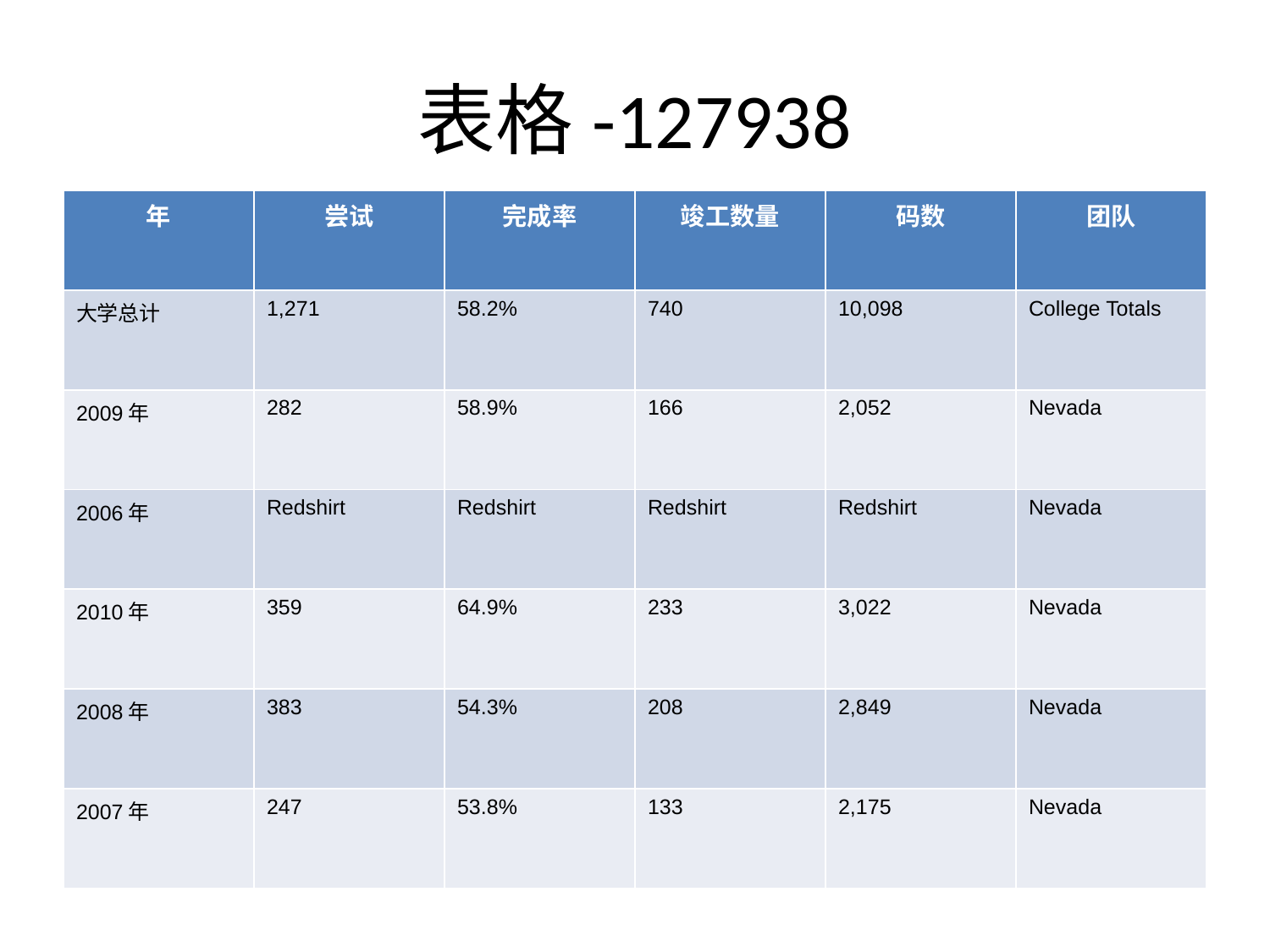

# 表格-127938
| 年 | 尝试 | 完成率 | 竣工数量 | 码数 | 团队 |
| --- | --- | --- | --- | --- | --- |
| 大学总计 | 1,271 | 58.2% | 740 | 10,098 | College Totals |
| 2009年 | 282 | 58.9% | 166 | 2,052 | Nevada |
| 2006年 | Redshirt | Redshirt | Redshirt | Redshirt | Nevada |
| 2010年 | 359 | 64.9% | 233 | 3,022 | Nevada |
| 2008年 | 383 | 54.3% | 208 | 2,849 | Nevada |
| 2007年 | 247 | 53.8% | 133 | 2,175 | Nevada |